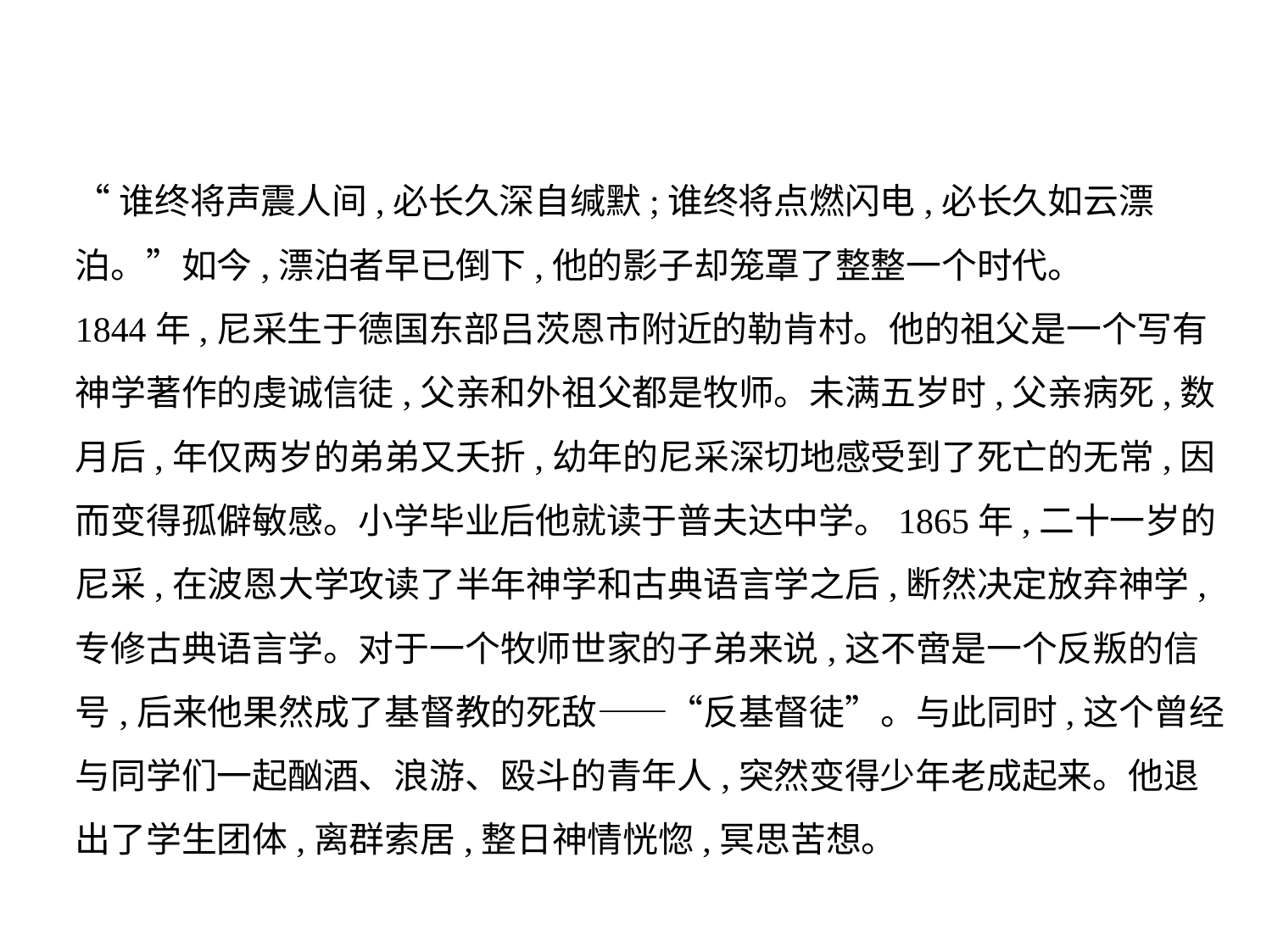

“谁终将声震人间,必长久深自缄默;谁终将点燃闪电,必长久如云漂
泊。”如今,漂泊者早已倒下,他的影子却笼罩了整整一个时代。
1844年,尼采生于德国东部吕茨恩市附近的勒肯村。他的祖父是一个写有
神学著作的虔诚信徒,父亲和外祖父都是牧师。未满五岁时,父亲病死,数
月后,年仅两岁的弟弟又夭折,幼年的尼采深切地感受到了死亡的无常,因
而变得孤僻敏感。小学毕业后他就读于普夫达中学。1865年,二十一岁的
尼采,在波恩大学攻读了半年神学和古典语言学之后,断然决定放弃神学,
专修古典语言学。对于一个牧师世家的子弟来说,这不啻是一个反叛的信
号,后来他果然成了基督教的死敌——“反基督徒”。与此同时,这个曾经
与同学们一起酗酒、浪游、殴斗的青年人,突然变得少年老成起来。他退
出了学生团体,离群索居,整日神情恍惚,冥思苦想。